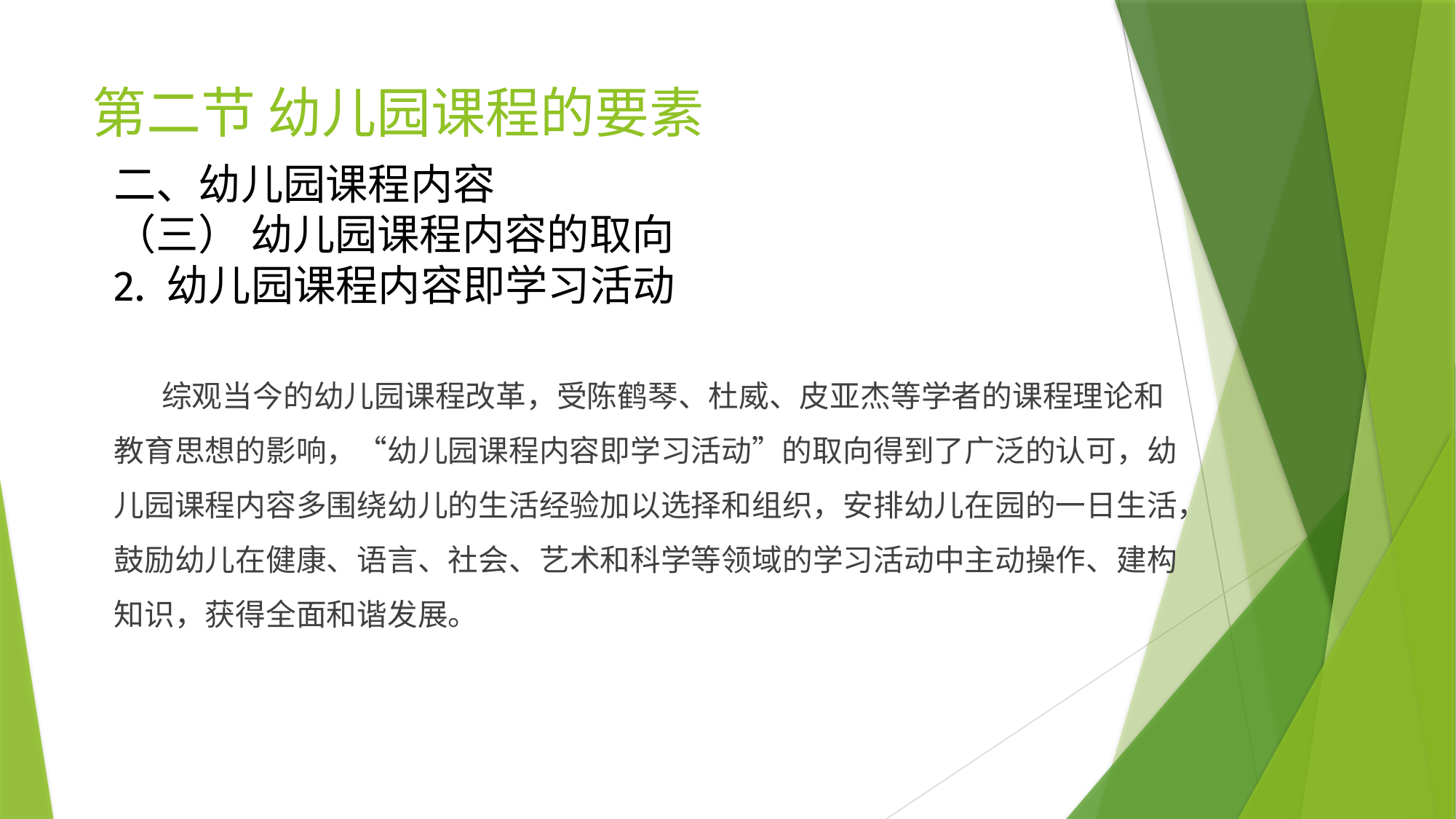

# 第二节 幼儿园课程的要素
二、幼儿园课程内容
（三） 幼儿园课程内容的取向
2. 幼儿园课程内容即学习活动
      综观当今的幼儿园课程改革，受陈鹤琴、杜威、皮亚杰等学者的课程理论和教育思想的影响，“幼儿园课程内容即学习活动”的取向得到了广泛的认可，幼儿园课程内容多围绕幼儿的生活经验加以选择和组织，安排幼儿在园的一日生活，鼓励幼儿在健康、语言、社会、艺术和科学等领域的学习活动中主动操作、建构知识，获得全面和谐发展。